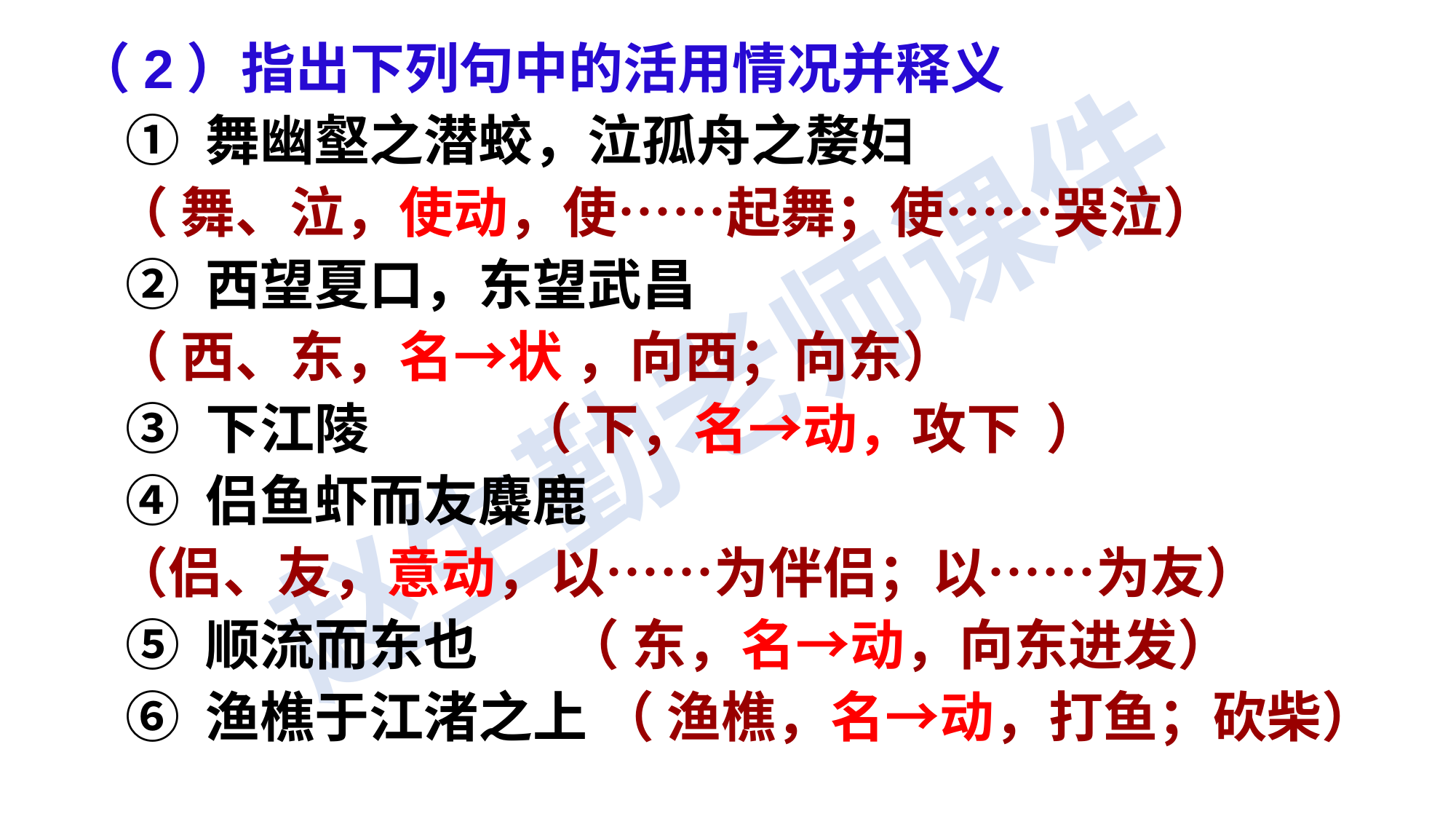

（2）指出下列句中的活用情况并释义
    ① 舞幽壑之潜蛟，泣孤舟之嫠妇
  （ 舞、泣，使动，使……起舞；使……哭泣）
    ② 西望夏口，东望武昌
  （ 西、东，名→状 ，向西；向东）
    ③ 下江陵            （ 下，名→动，攻下  ）
    ④ 侣鱼虾而友麋鹿
  （侣、友，意动，以……为伴侣；以……为友）
    ⑤ 顺流而东也       （ 东，名→动，向东进发）
    ⑥ 渔樵于江渚之上 （ 渔樵，名→动，打鱼；砍柴）